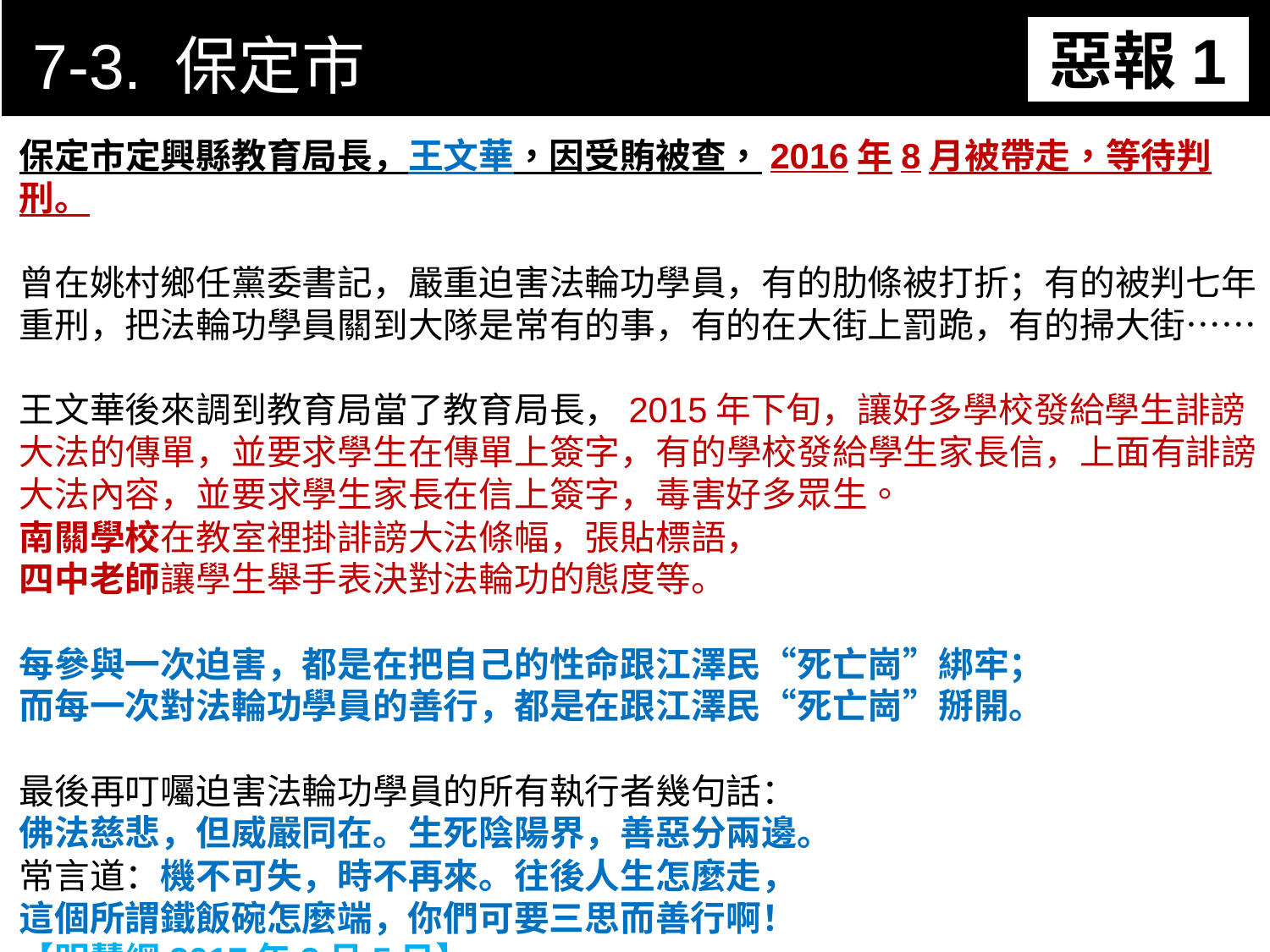

7-3. 保定市
惡報1
11-3. XX市官員惡報實例
保定市定興縣教育局長，王文華，因受賄被查，2016年8月被帶走，等待判刑。

曾在姚村鄉任黨委書記，嚴重迫害法輪功學員，有的肋條被打折；有的被判七年重刑，把法輪功學員關到大隊是常有的事，有的在大街上罰跪，有的掃大街……

王文華後來調到教育局當了教育局長，2015年下旬，讓好多學校發給學生誹謗大法的傳單，並要求學生在傳單上簽字，有的學校發給學生家長信，上面有誹謗大法內容，並要求學生家長在信上簽字，毒害好多眾生。
南關學校在教室裡掛誹謗大法條幅，張貼標語，
四中老師讓學生舉手表決對法輪功的態度等。

每參與一次迫害，都是在把自己的性命跟江澤民“死亡崗”綁牢；
而每一次對法輪功學員的善行，都是在跟江澤民“死亡崗”掰開。

最後再叮囑迫害法輪功學員的所有執行者幾句話：
佛法慈悲，但威嚴同在。生死陰陽界，善惡分兩邊。
常言道：機不可失，時不再來。往後人生怎麼走，
這個所謂鐵飯碗怎麼端，你們可要三思而善行啊！
【明慧網2017年3月5日】